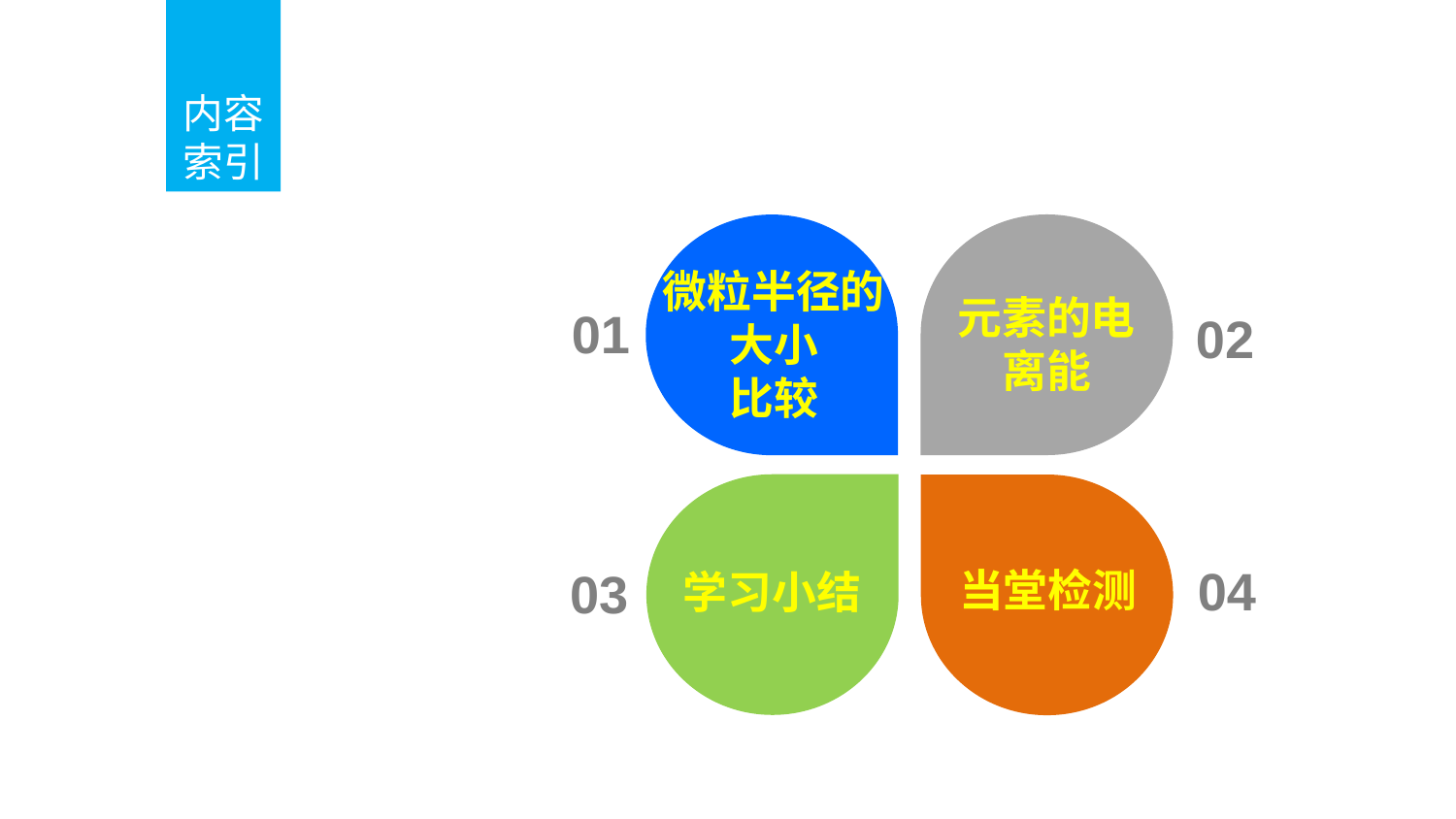

内容
索引
Contents Page

微粒半径的大小
比较
元素的电离能
01
02
04
03
当堂检测
学习小结